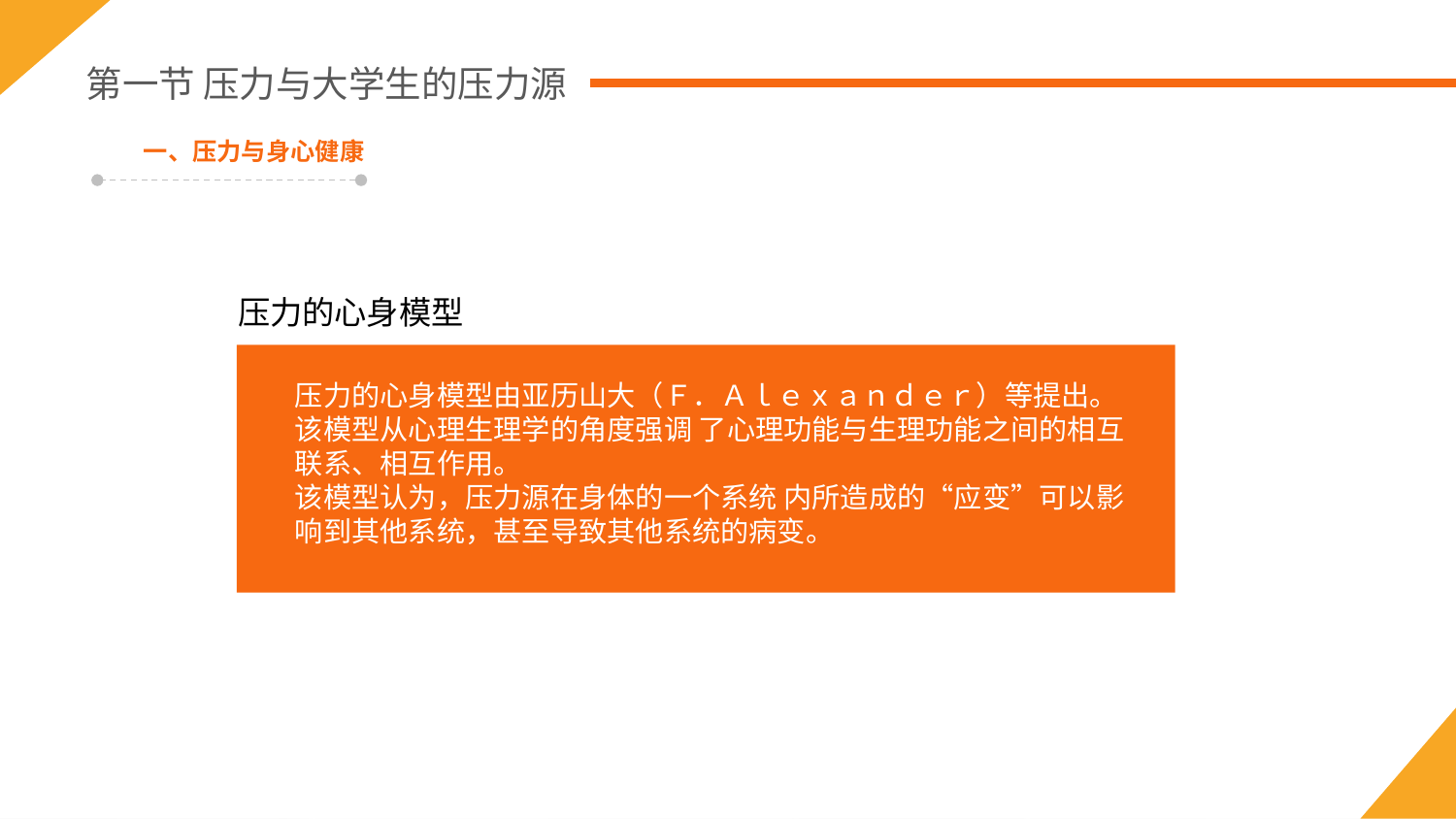

第一节 压力与大学生的压力源
一、压力与身心健康
压力的心身模型

压力的心身模型由亚历山大（Ｆ．Ａｌｅｘａｎｄｅｒ）等提出。该模型从心理生理学的角度强调 了心理功能与生理功能之间的相互联系、相互作用。
该模型认为，压力源在身体的一个系统 内所造成的“应变”可以影响到其他系统，甚至导致其他系统的病变。